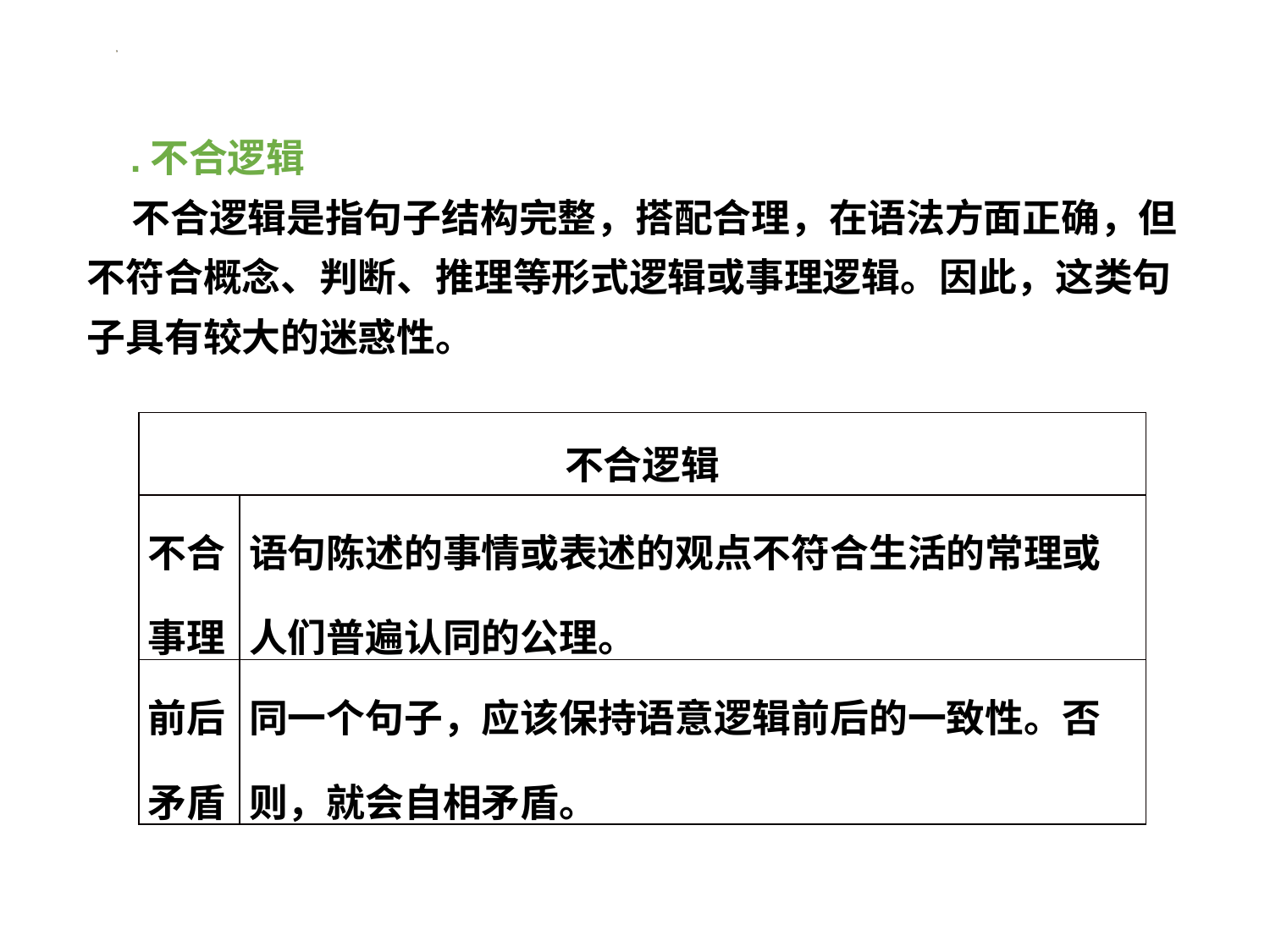

#
    .不合逻辑
    不合逻辑是指句子结构完整，搭配合理，在语法方面正确，但不符合概念、判断、推理等形式逻辑或事理逻辑。因此，这类句子具有较大的迷惑性。

| 不合逻辑 |  |
| --- | --- |
| 不合事理 | 语句陈述的事情或表述的观点不符合生活的常理或人们普遍认同的公理。 |
| 前后矛盾 | 同一个句子，应该保持语意逻辑前后的一致性。否则，就会自相矛盾。 |